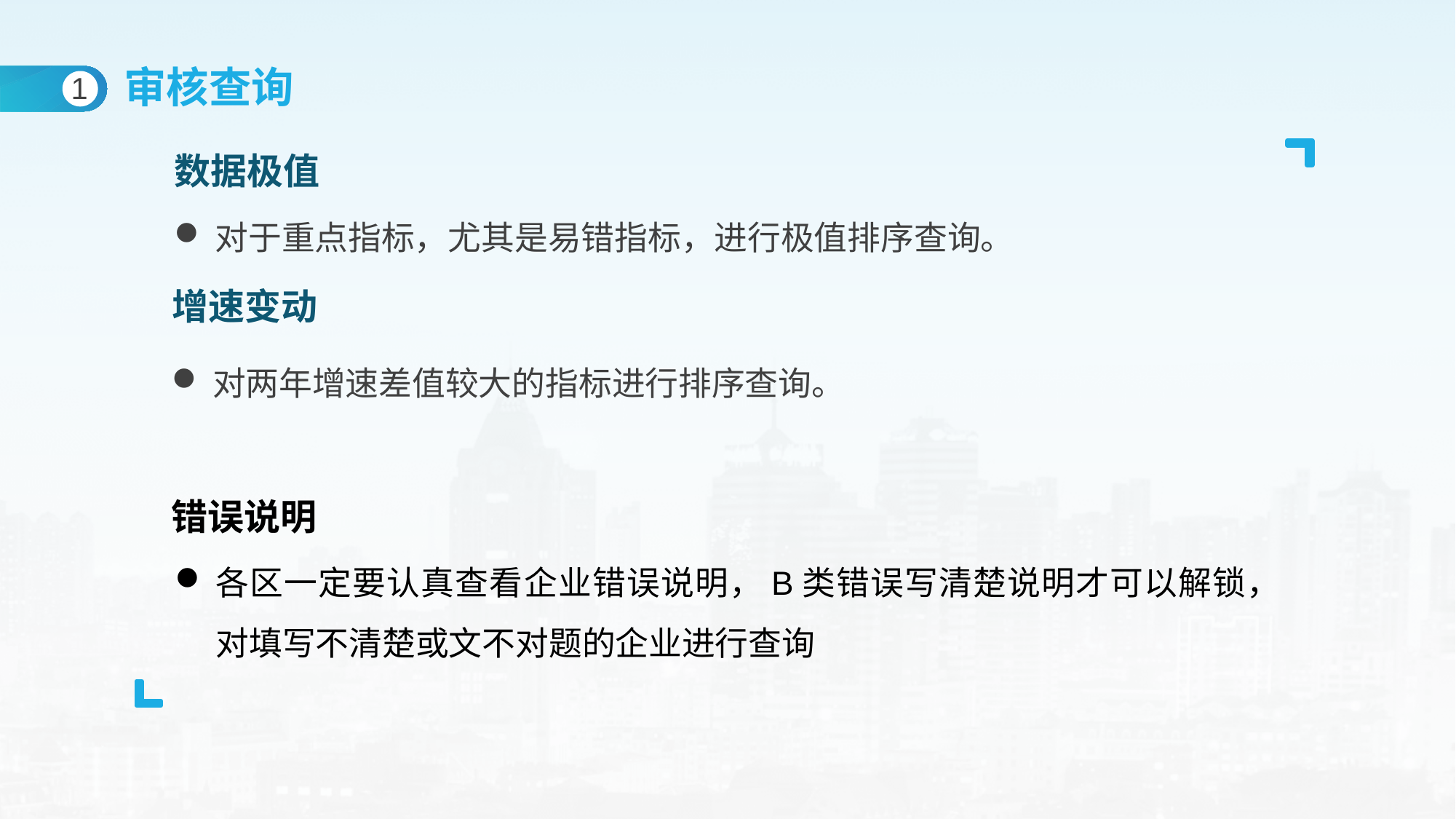

审核查询
1

数据极值
对于重点指标，尤其是易错指标，进行极值排序查询。
增速变动
对两年增速差值较大的指标进行排序查询。
错误说明
各区一定要认真查看企业错误说明，B类错误写清楚说明才可以解锁，对填写不清楚或文不对题的企业进行查询